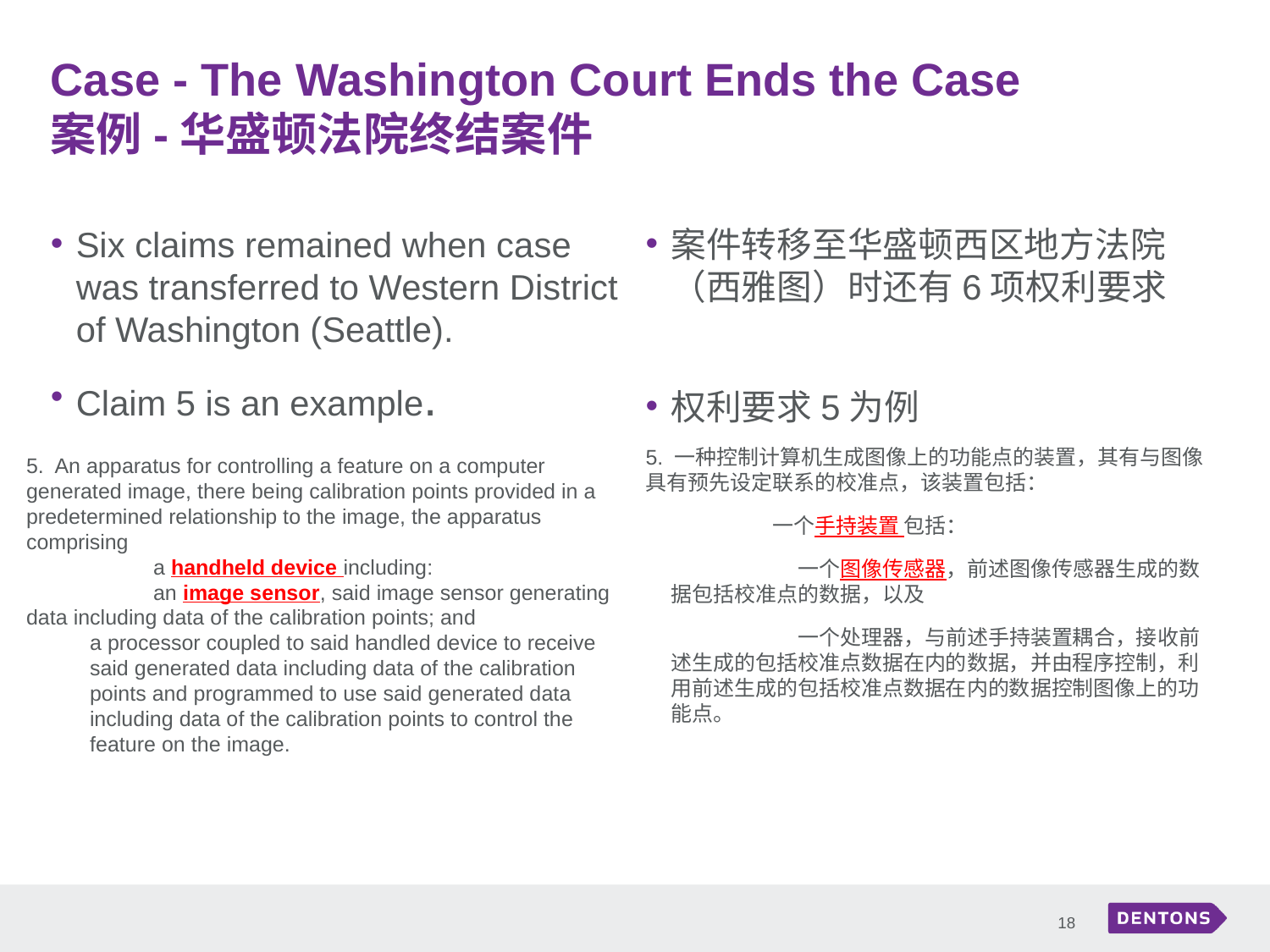

# Case - The Washington Court Ends the Case 案例-华盛顿法院终结案件
Six claims remained when case was transferred to Western District of Washington (Seattle).
Claim 5 is an example.
案件转移至华盛顿西区地方法院（西雅图）时还有6项权利要求

权利要求5为例
5. 一种控制计算机生成图像上的功能点的装置，其有与图像具有预先设定联系的校准点，该装置包括：
	一个手持装置 包括：
 		一个图像传感器，前述图像传感器生成的数据包括校准点的数据，以及
		一个处理器，与前述手持装置耦合，接收前述生成的包括校准点数据在内的数据，并由程序控制，利用前述生成的包括校准点数据在内的数据控制图像上的功能点。

5.  An apparatus for controlling a feature on a computer generated image, there being calibration points provided in a predetermined relationship to the image, the apparatus comprising
	a handheld device including:
	an image sensor, said image sensor generating data including data of the calibration points; and
a processor coupled to said handled device to receive said generated data including data of the calibration points and programmed to use said generated data including data of the calibration points to control the feature on the image.
18